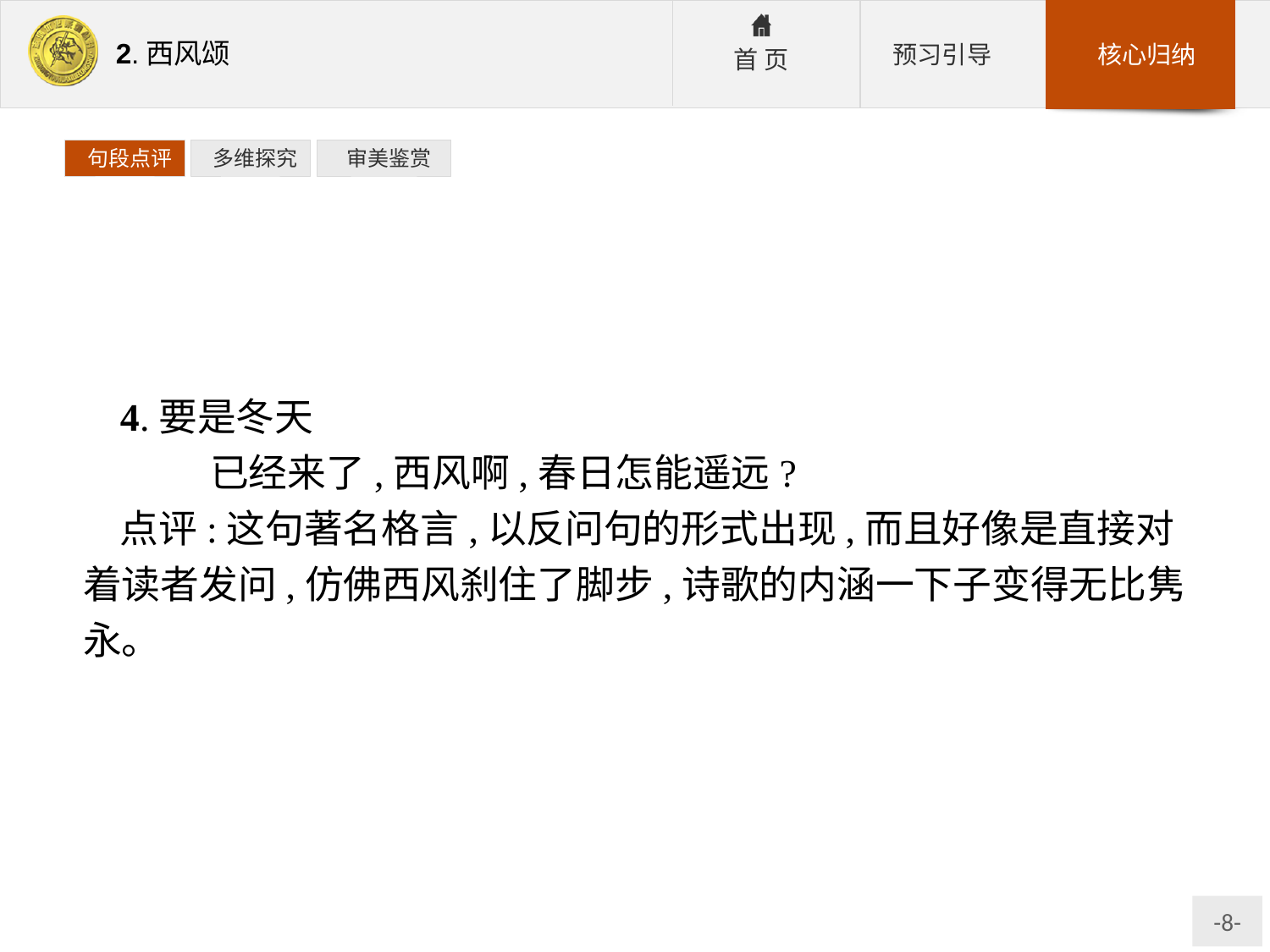

句段点评
 多维探究
 审美鉴赏
4.要是冬天
	已经来了,西风啊,春日怎能遥远?
点评:这句著名格言,以反问句的形式出现,而且好像是直接对着读者发问,仿佛西风刹住了脚步,诗歌的内涵一下子变得无比隽永。